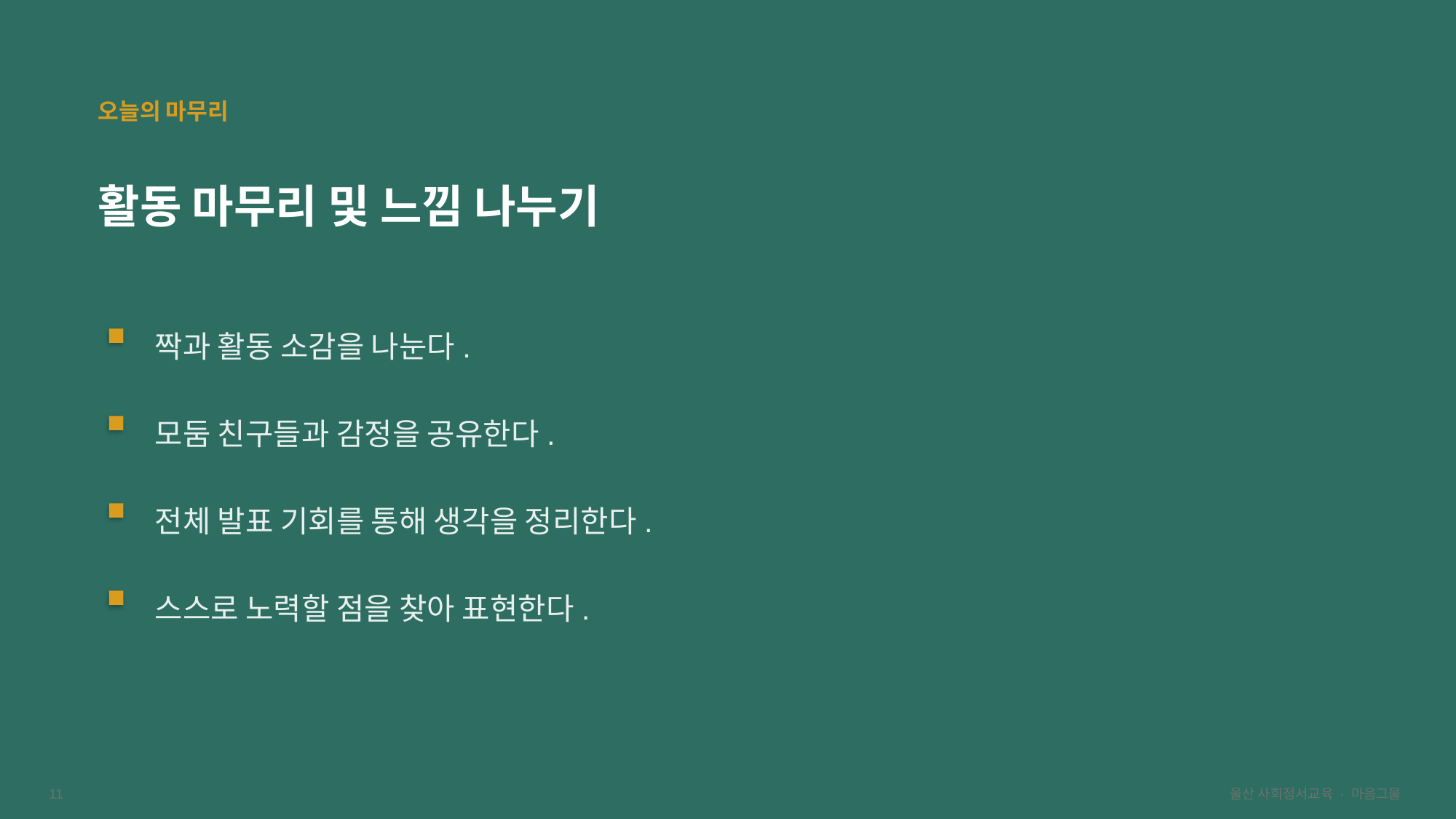

오늘의 마무리
활동 마무리 및 느낌 나누기
짝과 활동 소감을 나눈다.

모둠 친구들과 감정을 공유한다.

전체 발표 기회를 통해 생각을 정리한다.

스스로 노력할 점을 찾아 표현한다.

11
울산 사회정서교육 · 마음그물